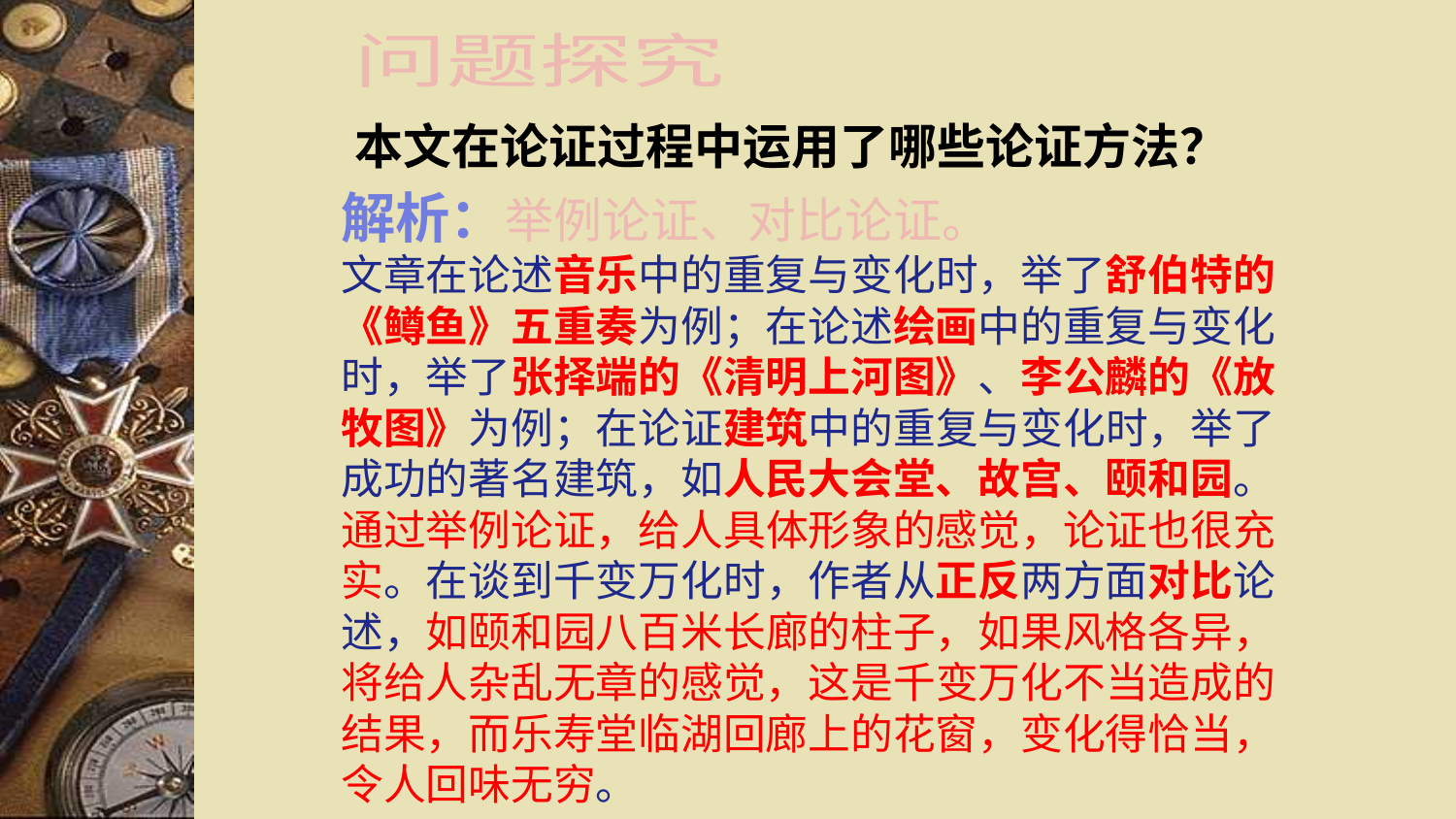

问题探究
本文在论证过程中运用了哪些论证方法？
解析：举例论证、对比论证。
文章在论述音乐中的重复与变化时，举了舒伯特的《鳟鱼》五重奏为例；在论述绘画中的重复与变化时，举了张择端的《清明上河图》、李公麟的《放牧图》为例；在论证建筑中的重复与变化时，举了成功的著名建筑，如人民大会堂、故宫、颐和园。通过举例论证，给人具体形象的感觉，论证也很充实。在谈到千变万化时，作者从正反两方面对比论述，如颐和园八百米长廊的柱子，如果风格各异，将给人杂乱无章的感觉，这是千变万化不当造成的结果，而乐寿堂临湖回廊上的花窗，变化得恰当，令人回味无穷。